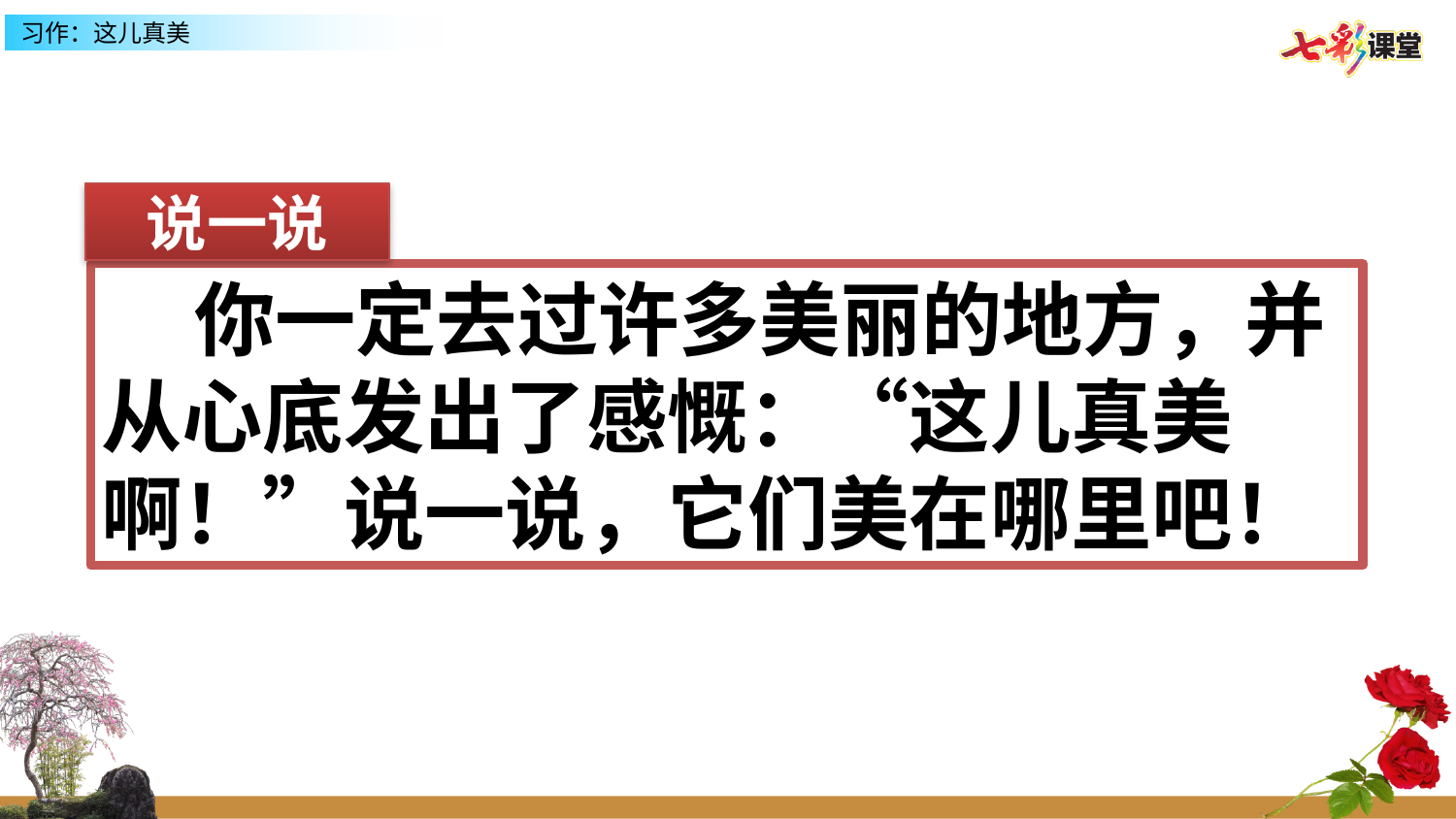

说一说
    你一定去过许多美丽的地方，并从心底发出了感慨：“这儿真美啊！”说一说，它们美在哪里吧！